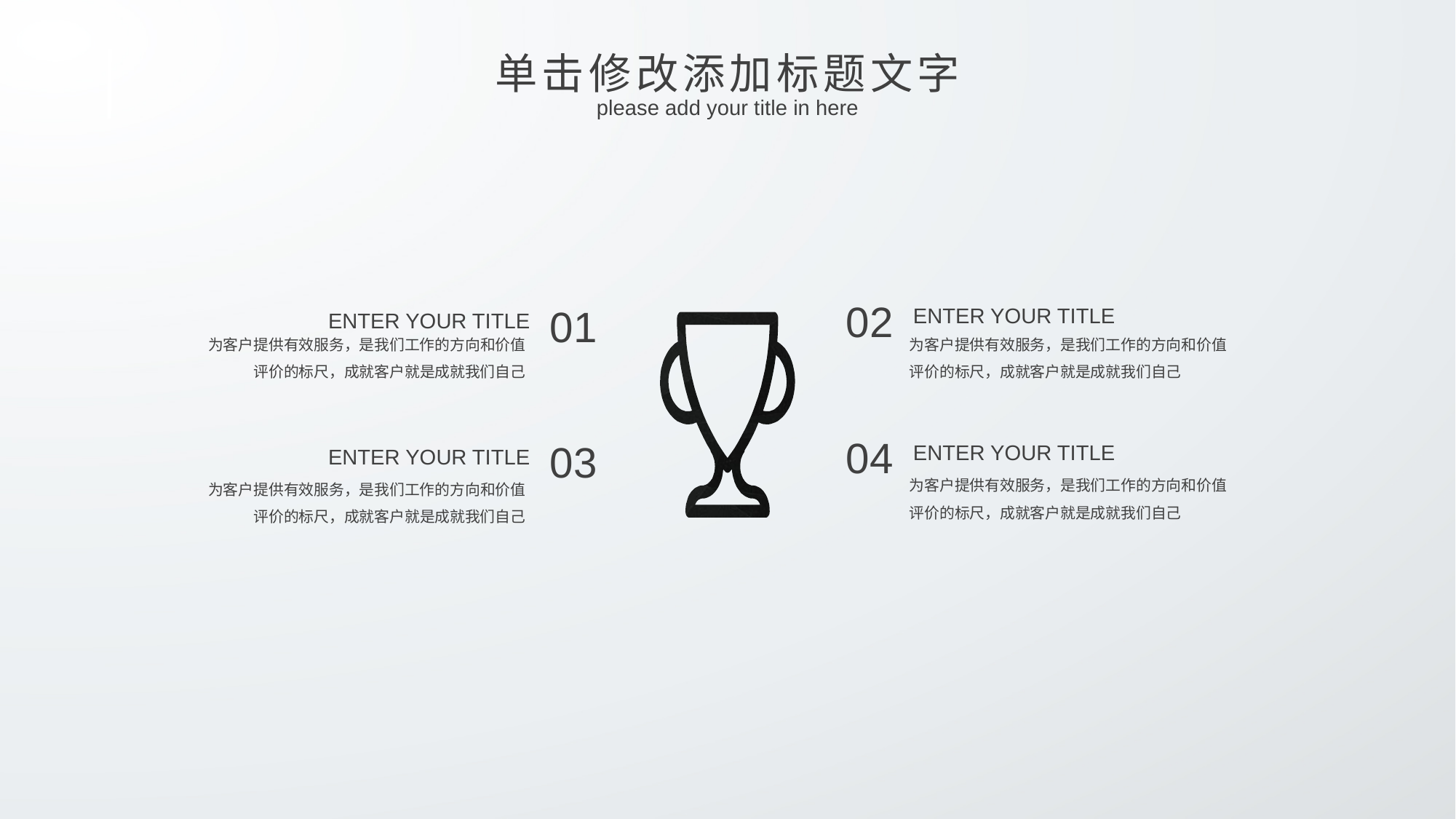

单击修改添加标题文字
please add your title in here
ENTER YOUR TITLE
02
为客户提供有效服务，是我们工作的方向和价值评价的标尺，成就客户就是成就我们自己
ENTER YOUR TITLE
01
为客户提供有效服务，是我们工作的方向和价值评价的标尺，成就客户就是成就我们自己

ENTER YOUR TITLE
04
为客户提供有效服务，是我们工作的方向和价值评价的标尺，成就客户就是成就我们自己
ENTER YOUR TITLE
03
为客户提供有效服务，是我们工作的方向和价值评价的标尺，成就客户就是成就我们自己